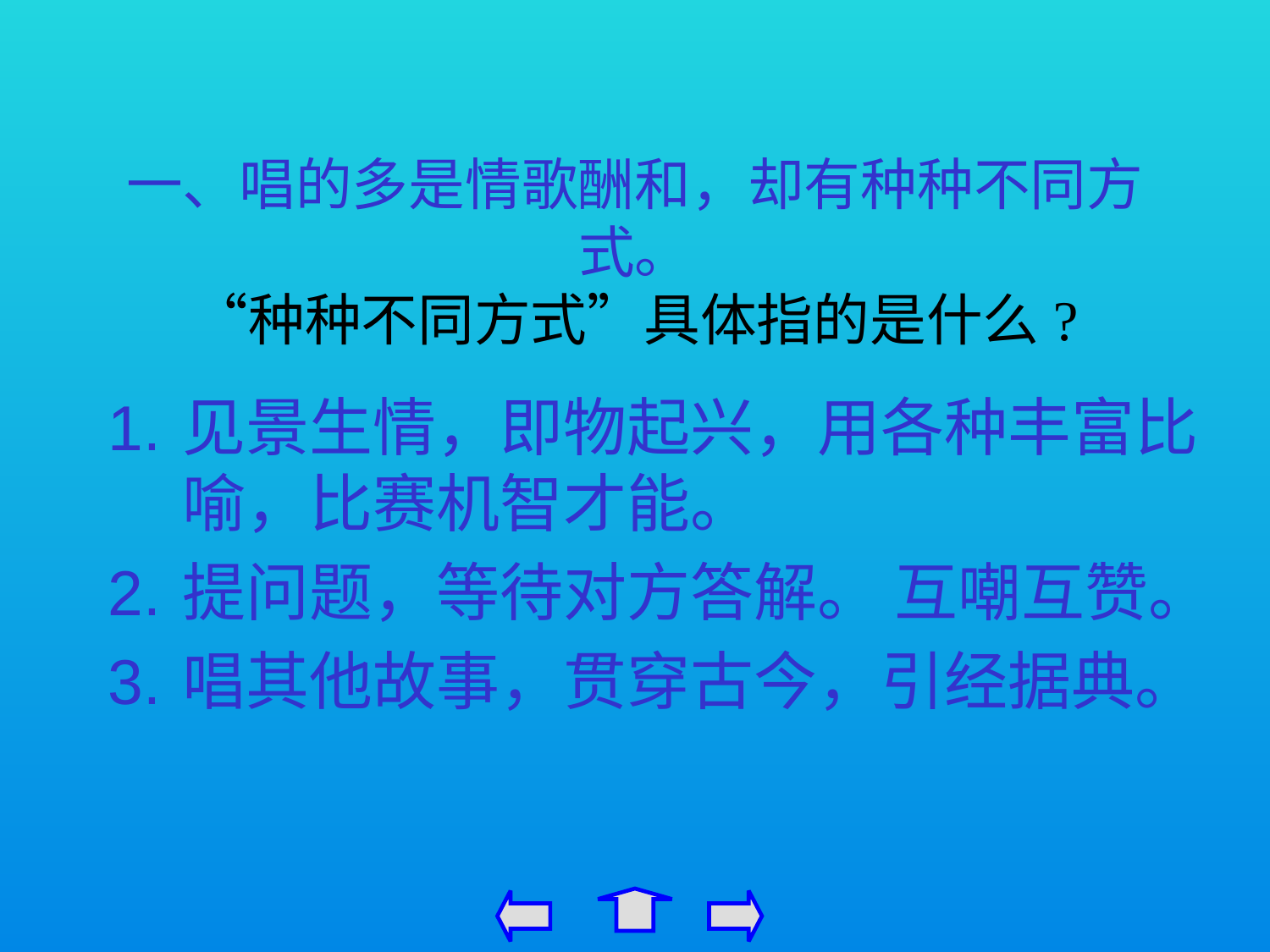

一、唱的多是情歌酬和，却有种种不同方式。
“种种不同方式”具体指的是什么?
见景生情，即物起兴，用各种丰富比喻，比赛机智才能。
提问题，等待对方答解。 互嘲互赞。
唱其他故事，贯穿古今，引经据典。